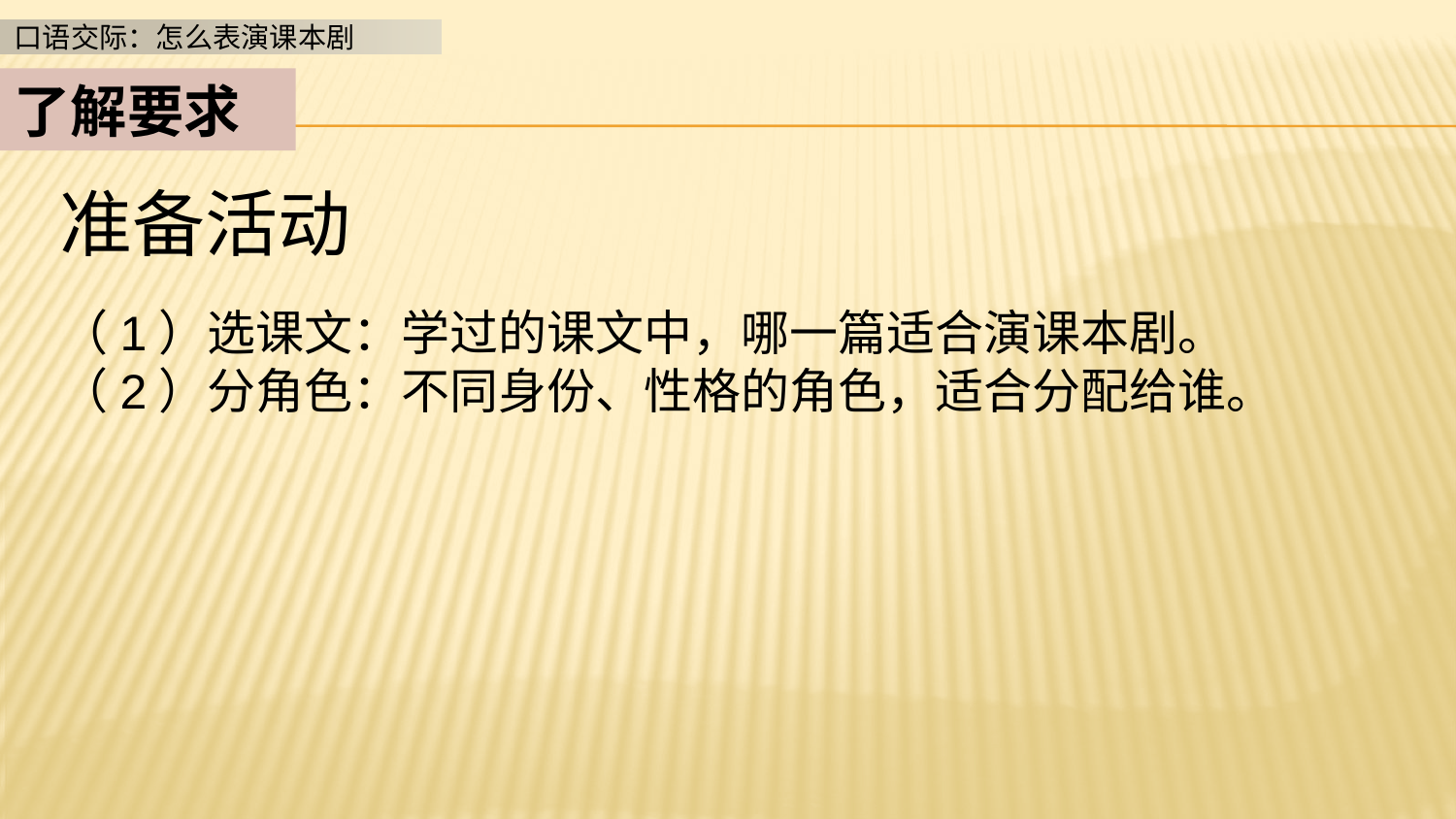

了解要求
准备活动
（1）选课文：学过的课文中，哪一篇适合演课本剧。
（2）分角色：不同身份、性格的角色，适合分配给谁。